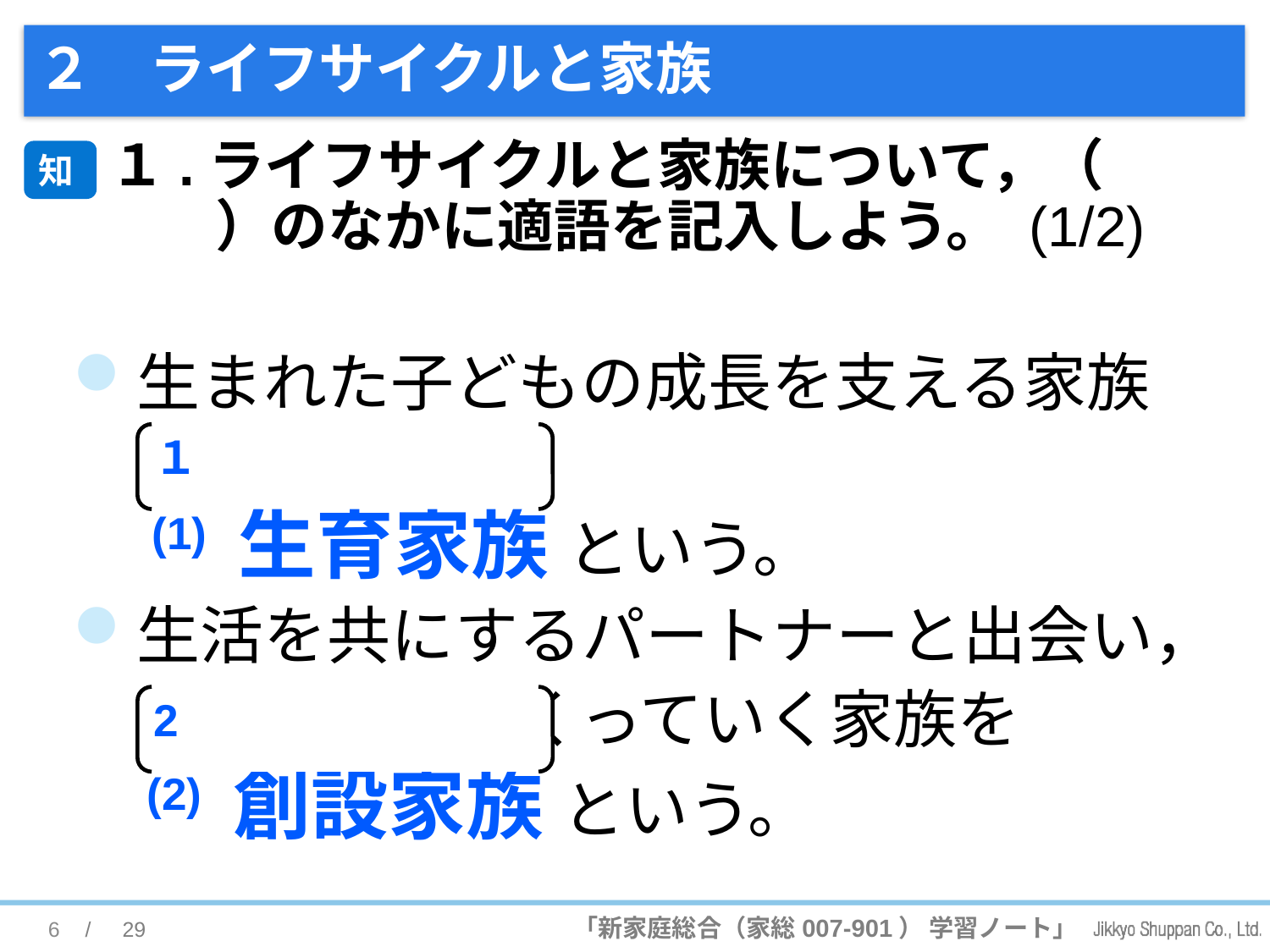

# ２　ライフサイクルと家族
１.ライフサイクルと家族について，（　　）のなかに適語を記入しよう。 (1/2)
知
生まれた子どもの成長を支える家族を
 (1) 生育家族 という。
生活を共にするパートナーと出会い，自分自身でつくっていく家族を
(2) 創設家族 という。
１
2
6